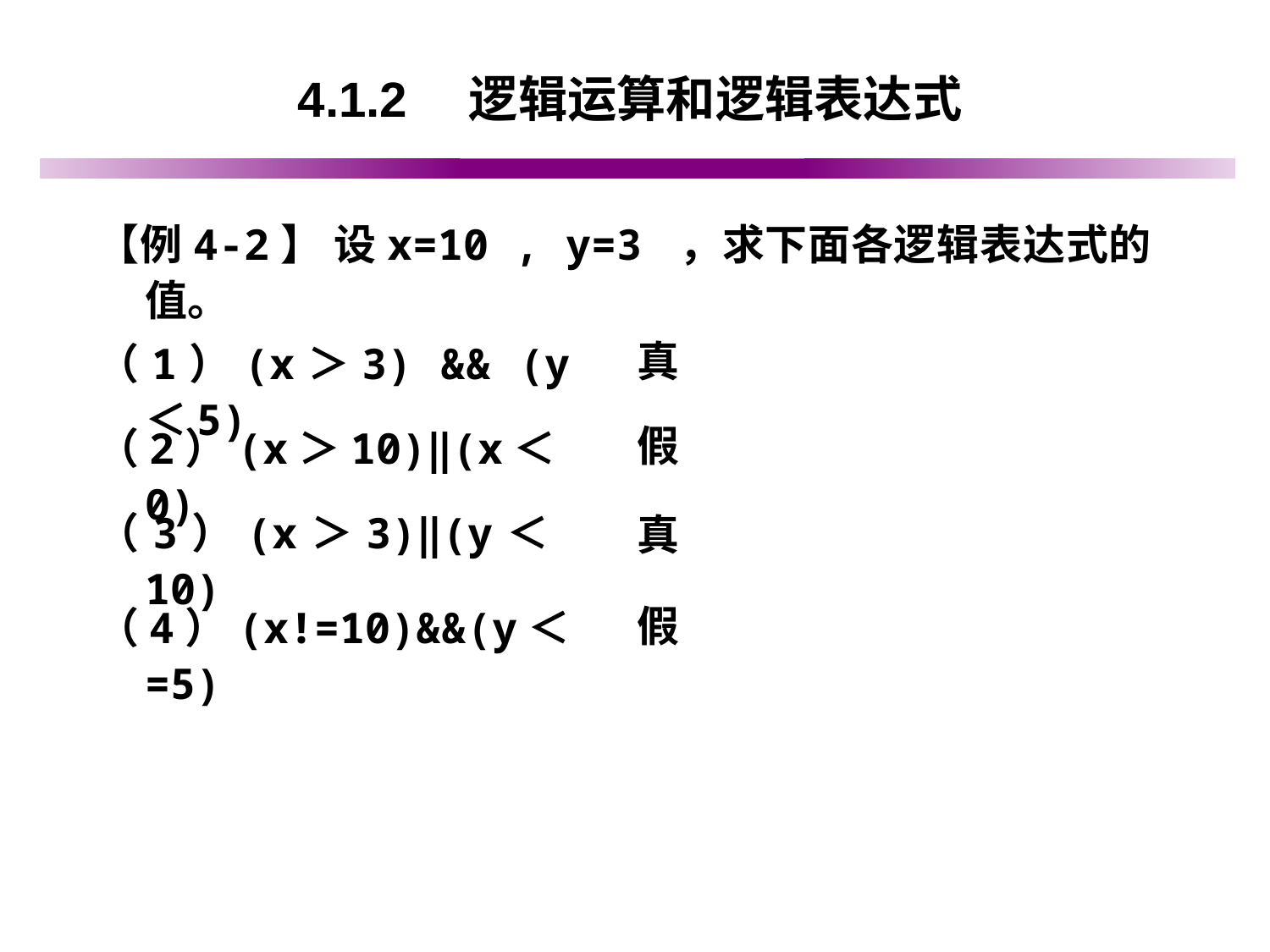

# 4.1.2　逻辑运算和逻辑表达式
【例4-2】 设x=10 , y=3 ，求下面各逻辑表达式的值。
真
（1）(x＞3) && (y＜5)
假
（2）(x＞10)‖(x＜0)
（3）(x＞3)‖(y＜10)
真
假
（4）(x!=10)&&(y＜=5)